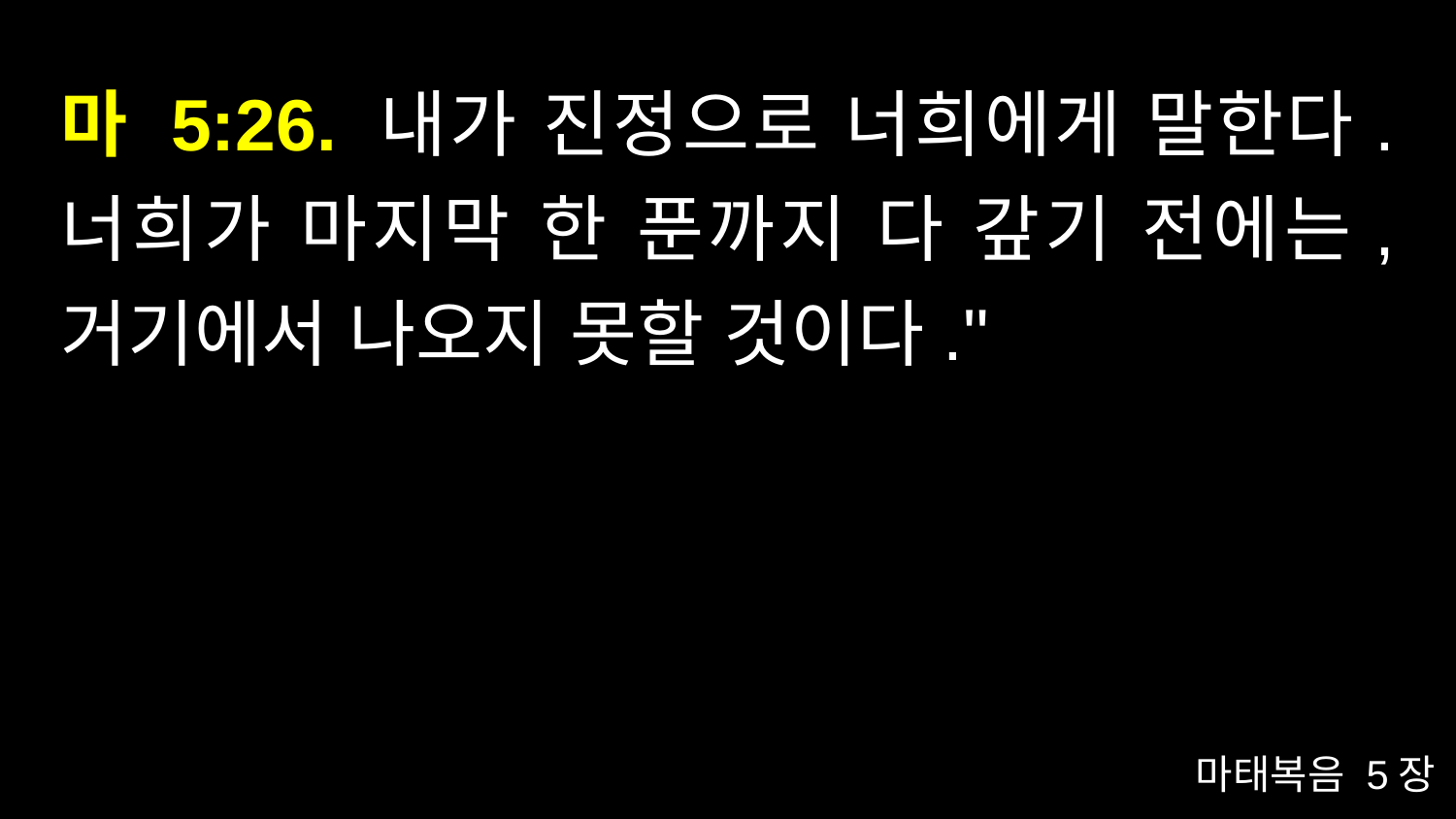

# 마 5:26. 내가 진정으로 너희에게 말한다. 너희가 마지막 한 푼까지 다 갚기 전에는, 거기에서 나오지 못할 것이다."
마태복음 5장